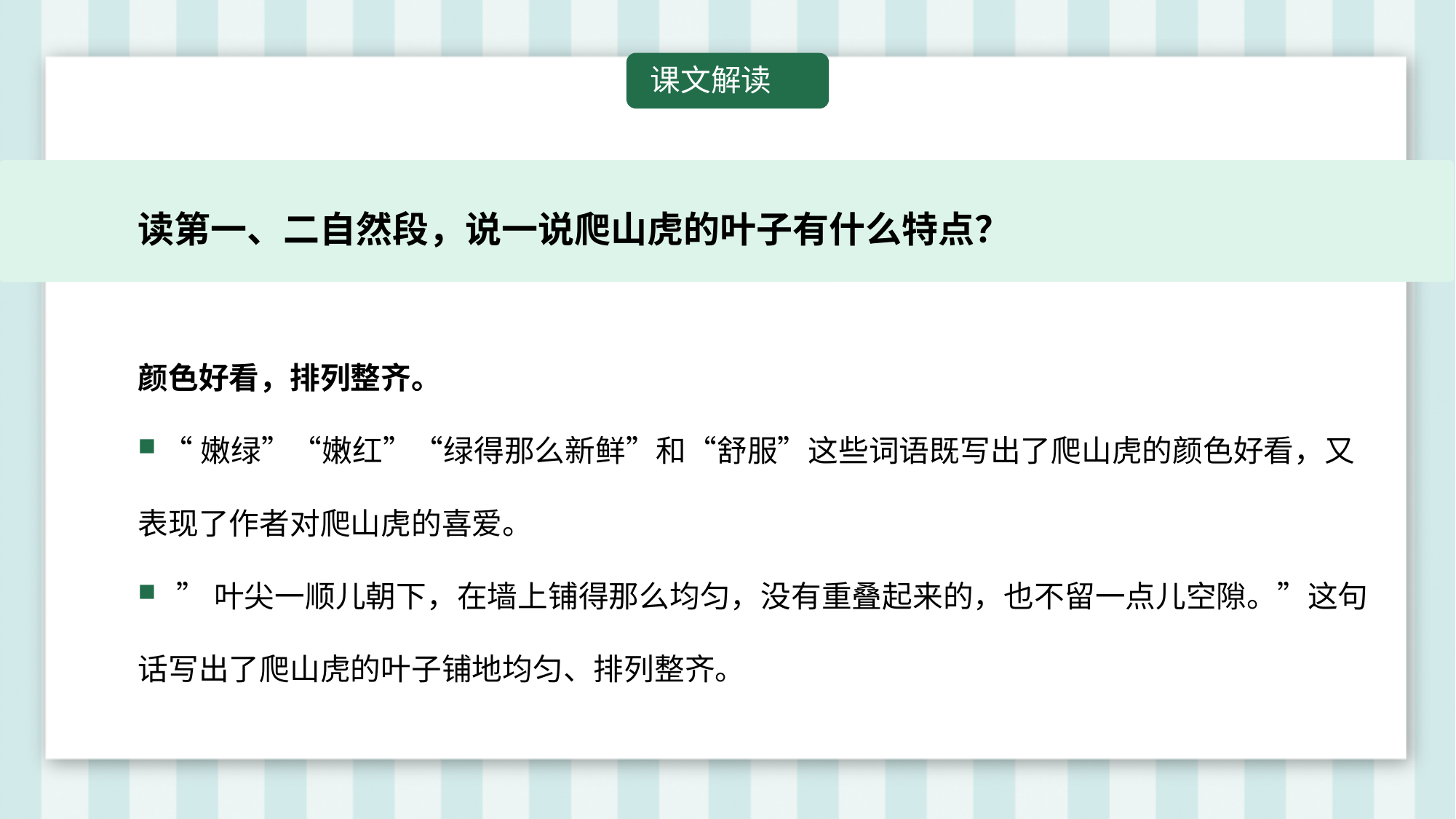

课文解读

读第一、二自然段，说一说爬山虎的叶子有什么特点？
颜色好看，排列整齐。
 “嫩绿”“嫩红”“绿得那么新鲜”和“舒服”这些词语既写出了爬山虎的颜色好看，又表现了作者对爬山虎的喜爱。
   ”叶尖一顺儿朝下，在墙上铺得那么均匀，没有重叠起来的，也不留一点儿空隙。”这句话写出了爬山虎的叶子铺地均匀、排列整齐。